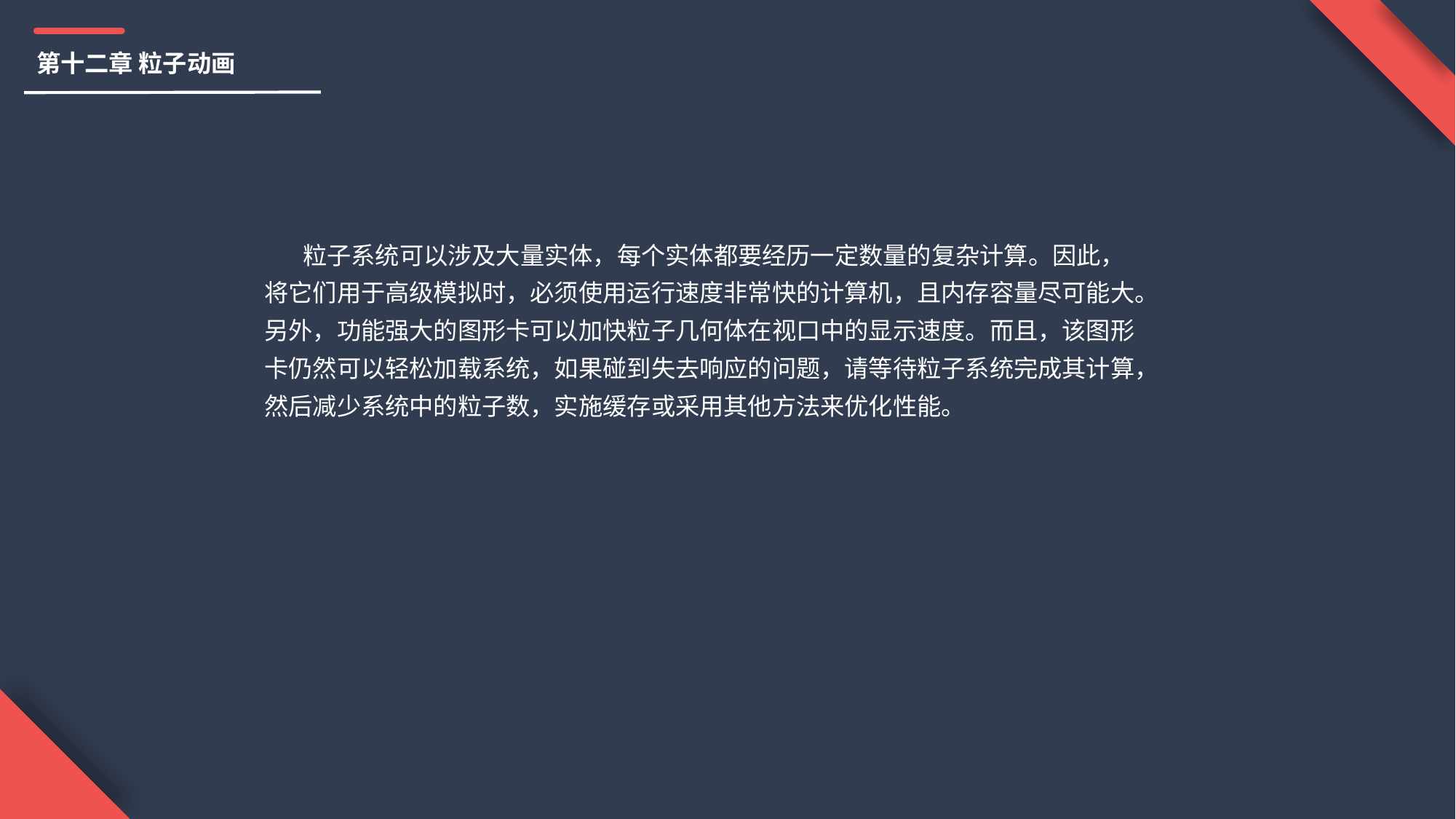

第十二章 粒子动画
      粒子系统可以涉及大量实体，每个实体都要经历一定数量的复杂计算。因此，将它们用于高级模拟时，必须使用运行速度非常快的计算机，且内存容量尽可能大。另外，功能强大的图形卡可以加快粒子几何体在视口中的显示速度。而且，该图形卡仍然可以轻松加载系统，如果碰到失去响应的问题，请等待粒子系统完成其计算，然后减少系统中的粒子数，实施缓存或采用其他方法来优化性能。